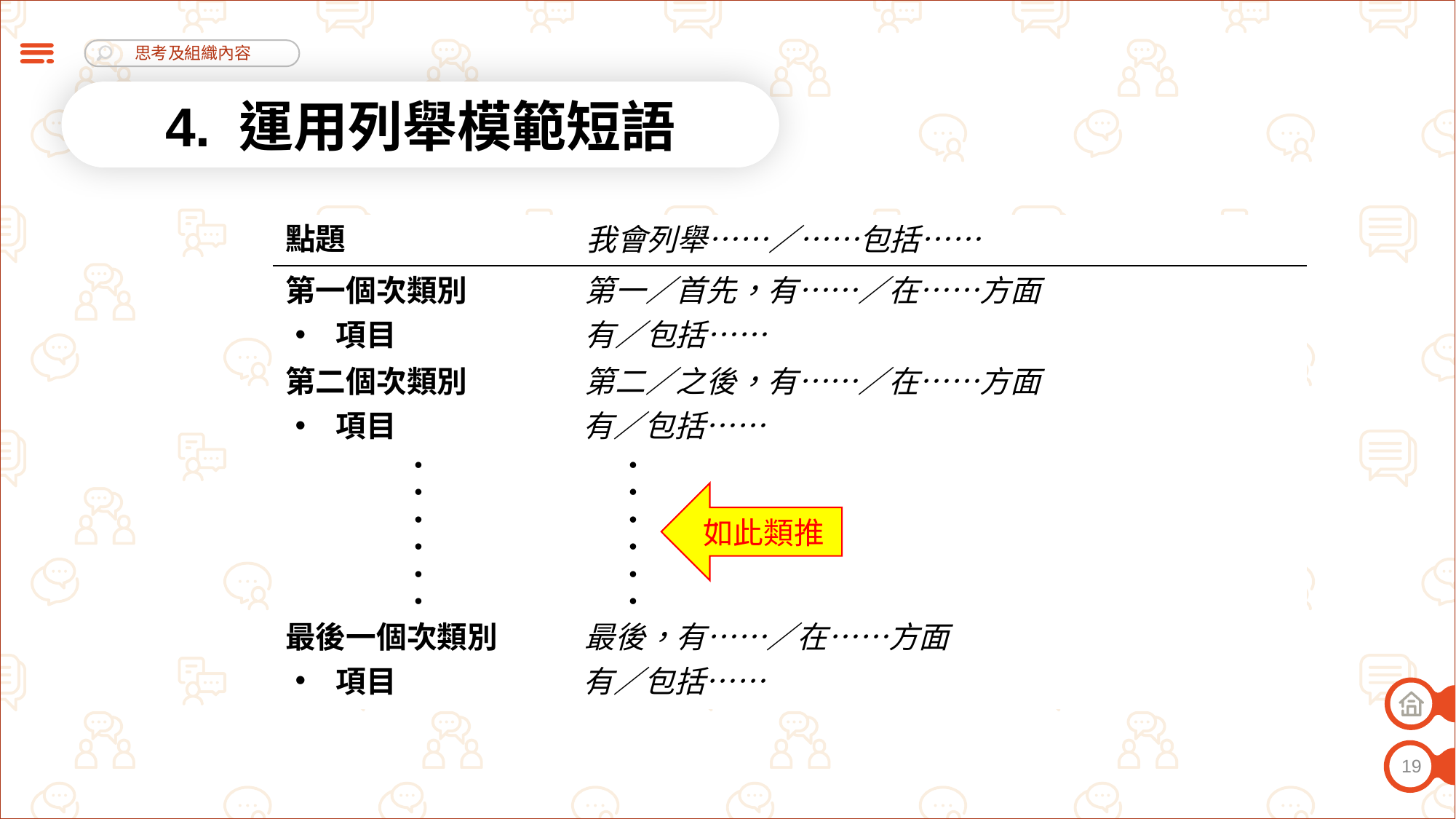

4. 運用列舉模範短語
點題
我會列舉……／……包括……
|  |
| --- |
|  |
|  |
第一／首先，有……／在……方面
第一個次類別
項目
有／包括……
第二／之後，有……／在……方面
第二個次類別
項目
有／包括……

如此類推
最後，有……／在……方面
最後一個次類別
項目
有／包括……
19